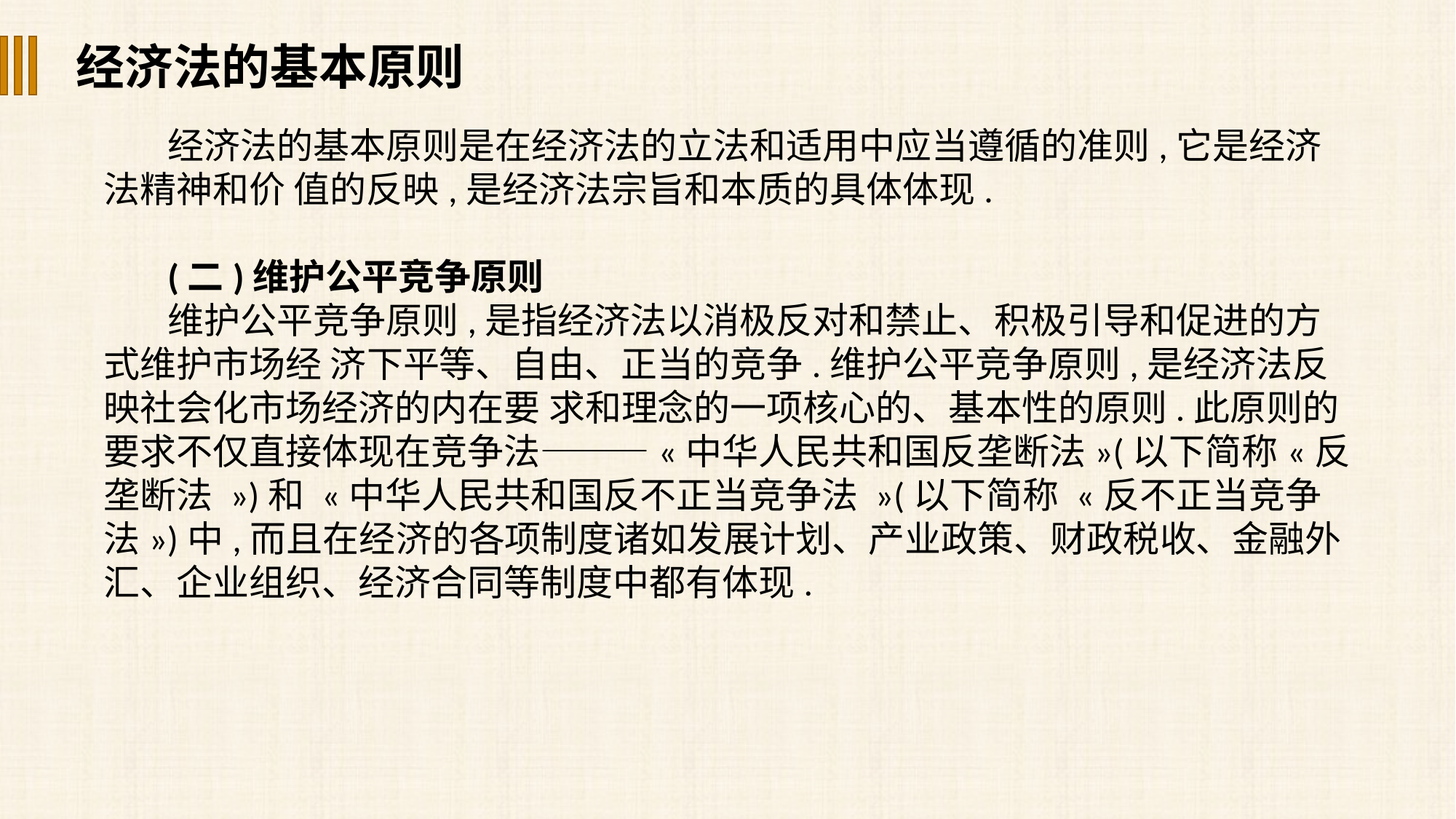

经济法的基本原则

经济法的基本原则是在经济法的立法和适用中应当遵循的准则,它是经济法精神和价 值的反映,是经济法宗旨和本质的具体体现.

(二)维护公平竞争原则
维护公平竞争原则,是指经济法以消极反对和禁止、积极引导和促进的方式维护市场经 济下平等、自由、正当的竞争.维护公平竞争原则,是经济法反映社会化市场经济的内在要 求和理念的一项核心的、基本性的原则.此原则的要求不仅直接体现在竞争法———«中华人民共和国反垄断法»(以下简称«反垄断法 »)和 «中华人民共和国反不正当竞争法 »(以下简称 «反不正当竞争法»)中,而且在经济的各项制度诸如发展计划、产业政策、财政税收、金融外 汇、企业组织、经济合同等制度中都有体现.